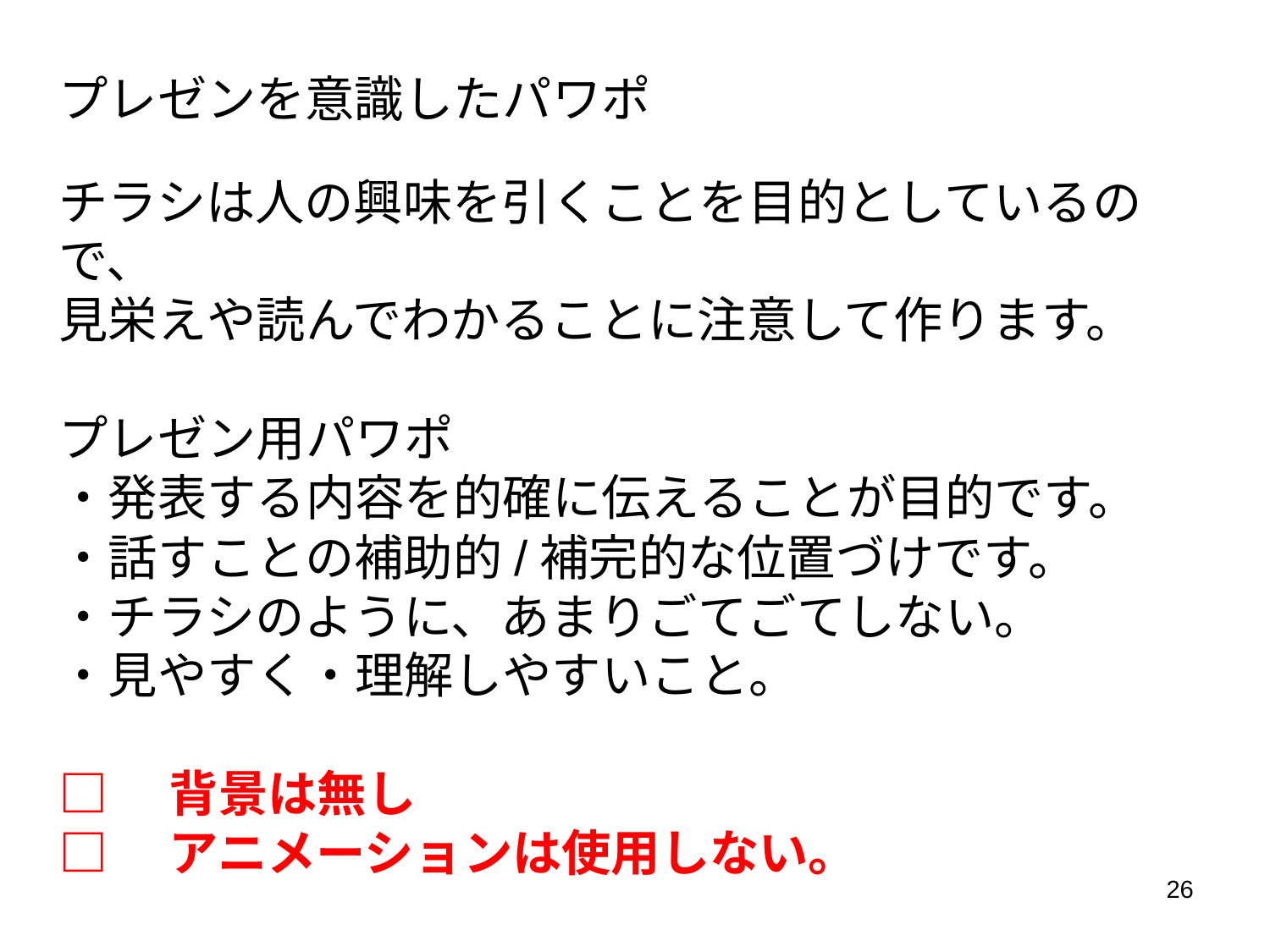

プレゼンを意識したパワポ
チラシは人の興味を引くことを目的としているので、
見栄えや読んでわかることに注意して作ります。

プレゼン用パワポ
・発表する内容を的確に伝えることが目的です。
・話すことの補助的/補完的な位置づけです。
・チラシのように、あまりごてごてしない。
・見やすく・理解しやすいこと。

□　背景は無し
□　アニメーションは使用しない。
26